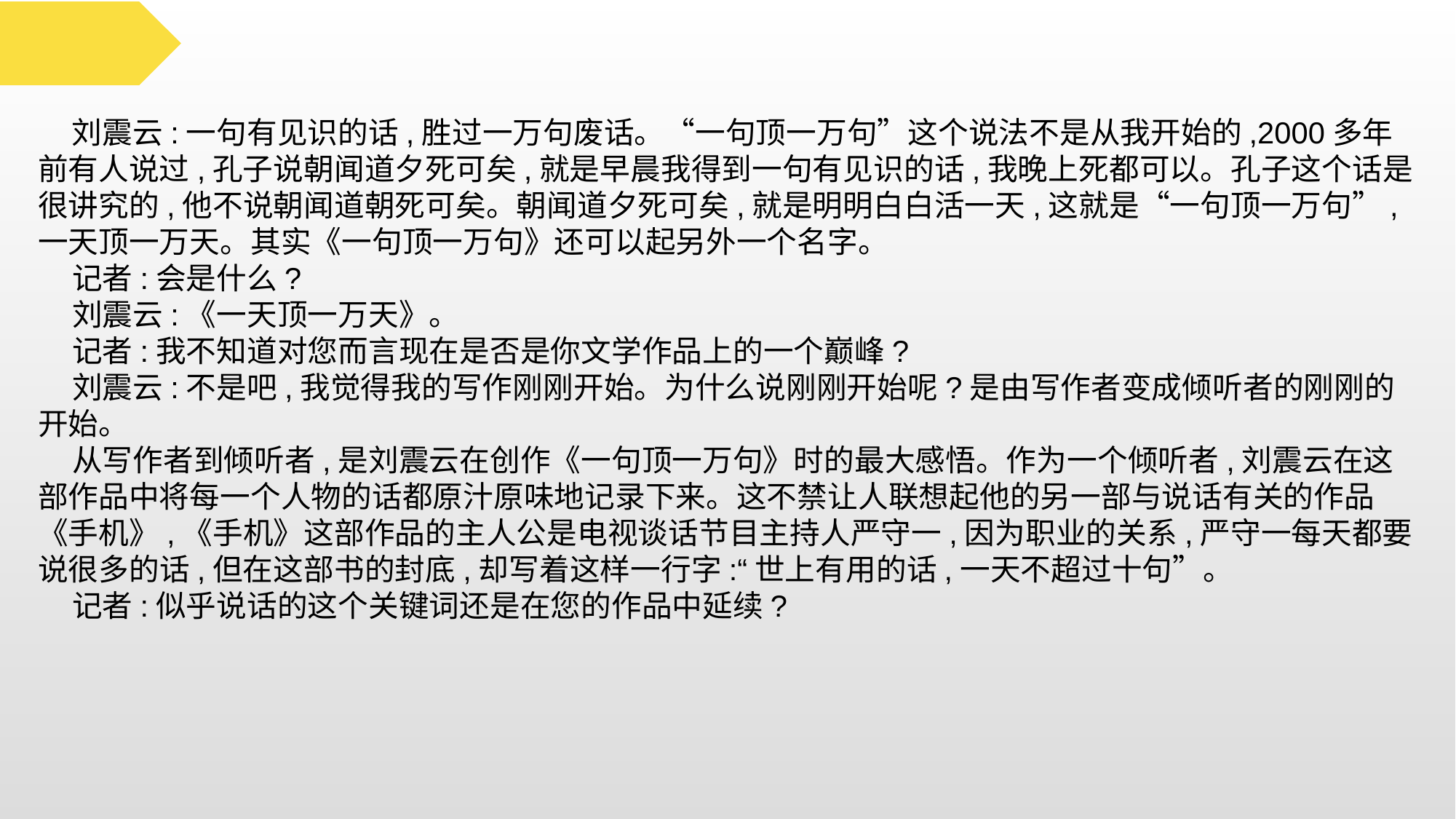

刘震云:一句有见识的话,胜过一万句废话。“一句顶一万句”这个说法不是从我开始的,2000多年前有人说过,孔子说朝闻道夕死可矣,就是早晨我得到一句有见识的话,我晚上死都可以。孔子这个话是很讲究的,他不说朝闻道朝死可矣。朝闻道夕死可矣,就是明明白白活一天,这就是“一句顶一万句”,一天顶一万天。其实《一句顶一万句》还可以起另外一个名字。
    记者:会是什么?
    刘震云:《一天顶一万天》。
    记者:我不知道对您而言现在是否是你文学作品上的一个巅峰?
    刘震云:不是吧,我觉得我的写作刚刚开始。为什么说刚刚开始呢?是由写作者变成倾听者的刚刚的开始。
    从写作者到倾听者,是刘震云在创作《一句顶一万句》时的最大感悟。作为一个倾听者,刘震云在这部作品中将每一个人物的话都原汁原味地记录下来。这不禁让人联想起他的另一部与说话有关的作品《手机》,《手机》这部作品的主人公是电视谈话节目主持人严守一,因为职业的关系,严守一每天都要说很多的话,但在这部书的封底,却写着这样一行字:“世上有用的话,一天不超过十句”。
    记者:似乎说话的这个关键词还是在您的作品中延续?